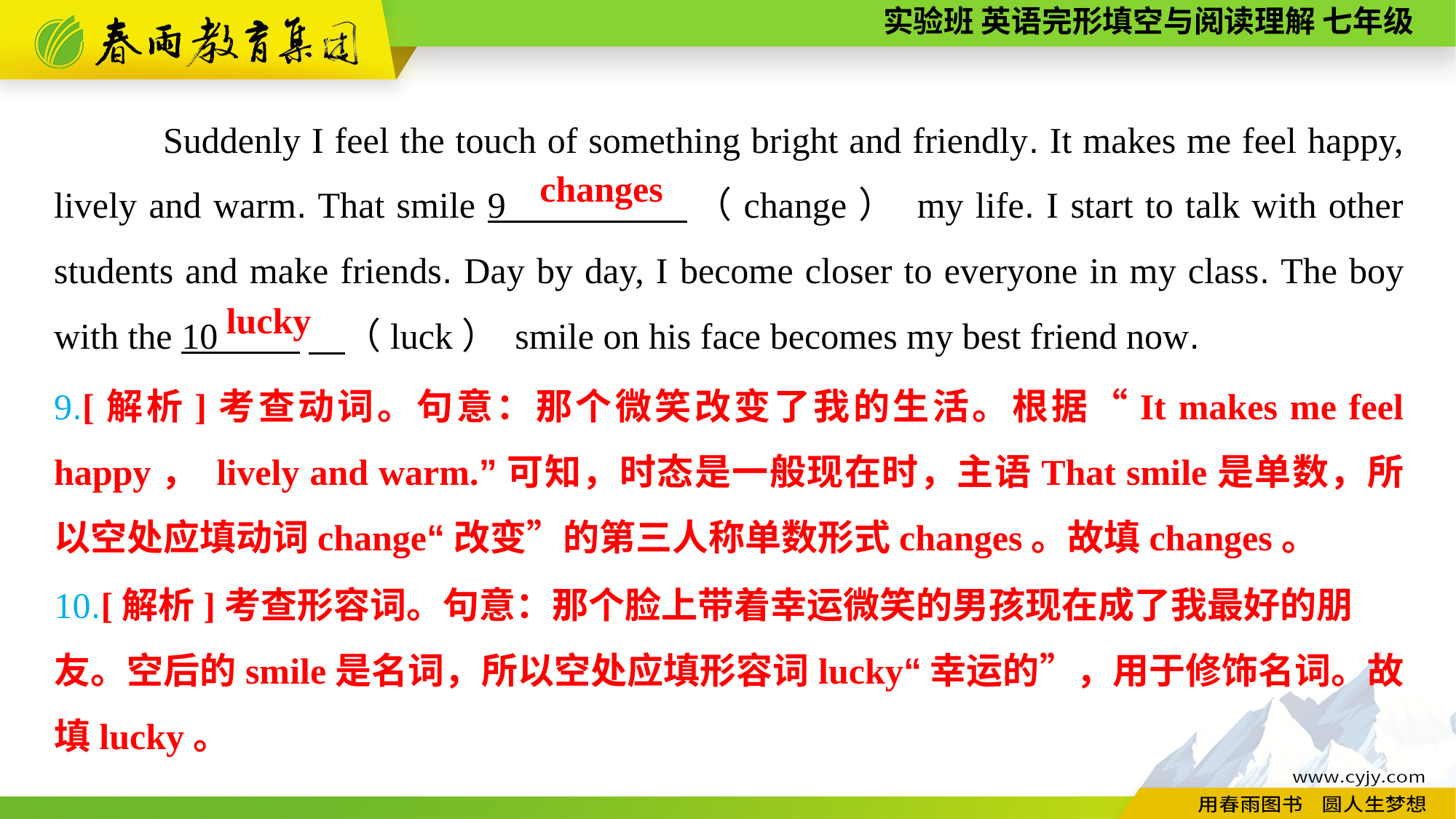

Suddenly I feel the touch of something bright and friendly. It makes me feel happy, lively and warm. That smile 9               （change） my life. I start to talk with other students and make friends. Day by day, I become closer to everyone in my class. The boy with the 10         　（luck） smile on his face becomes my best friend now.
changes
lucky
9.[解析]考查动词。句意：那个微笑改变了我的生活。根据“It makes me feel happy， lively and warm.”可知，时态是一般现在时，主语That smile是单数，所以空处应填动词change“改变”的第三人称单数形式changes。故填changes。
10.[解析]考查形容词。句意：那个脸上带着幸运微笑的男孩现在成了我最好的朋
友。空后的smile是名词，所以空处应填形容词lucky“幸运的”，用于修饰名词。故填lucky。